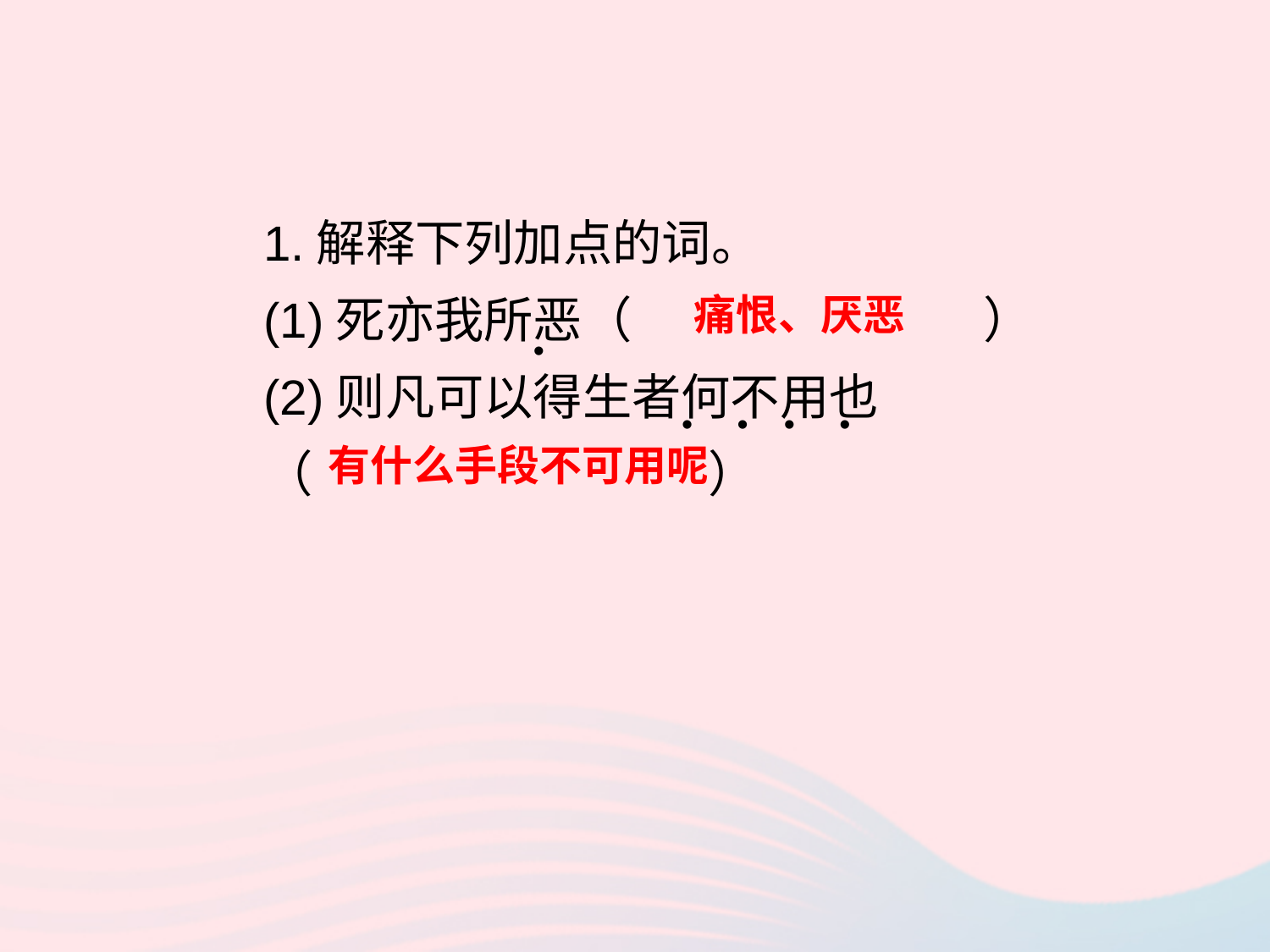

1.解释下列加点的词。
(1)死亦我所恶（                                ）
(2)则凡可以得生者何不用也
（                                    ）
痛恨、厌恶
•
•     •    •     •
有什么手段不可用呢